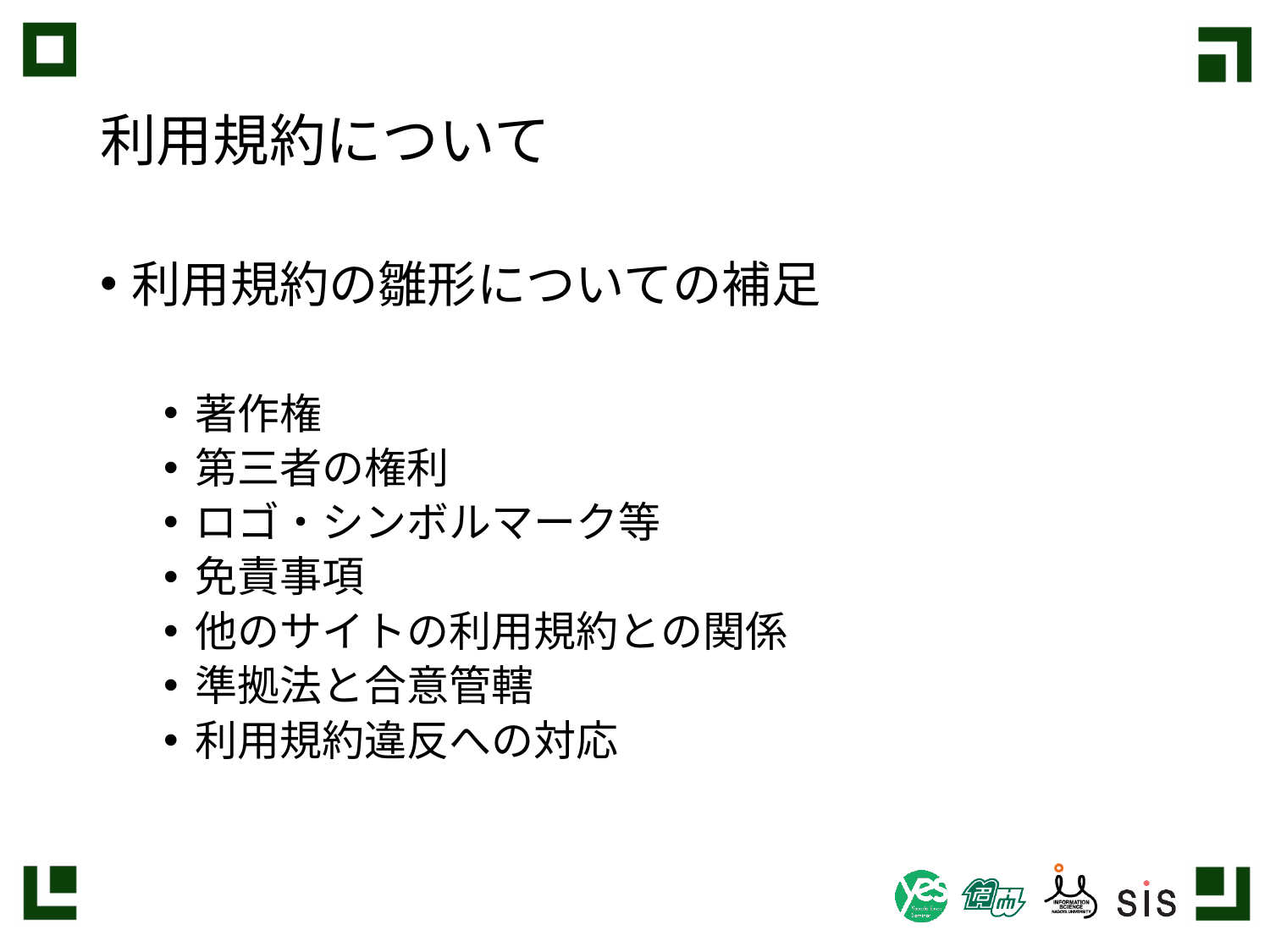

# 利用規約について
利用規約の雛形についての補足

著作権
第三者の権利
ロゴ・シンボルマーク等
免責事項
他のサイトの利用規約との関係
準拠法と合意管轄
利用規約違反への対応